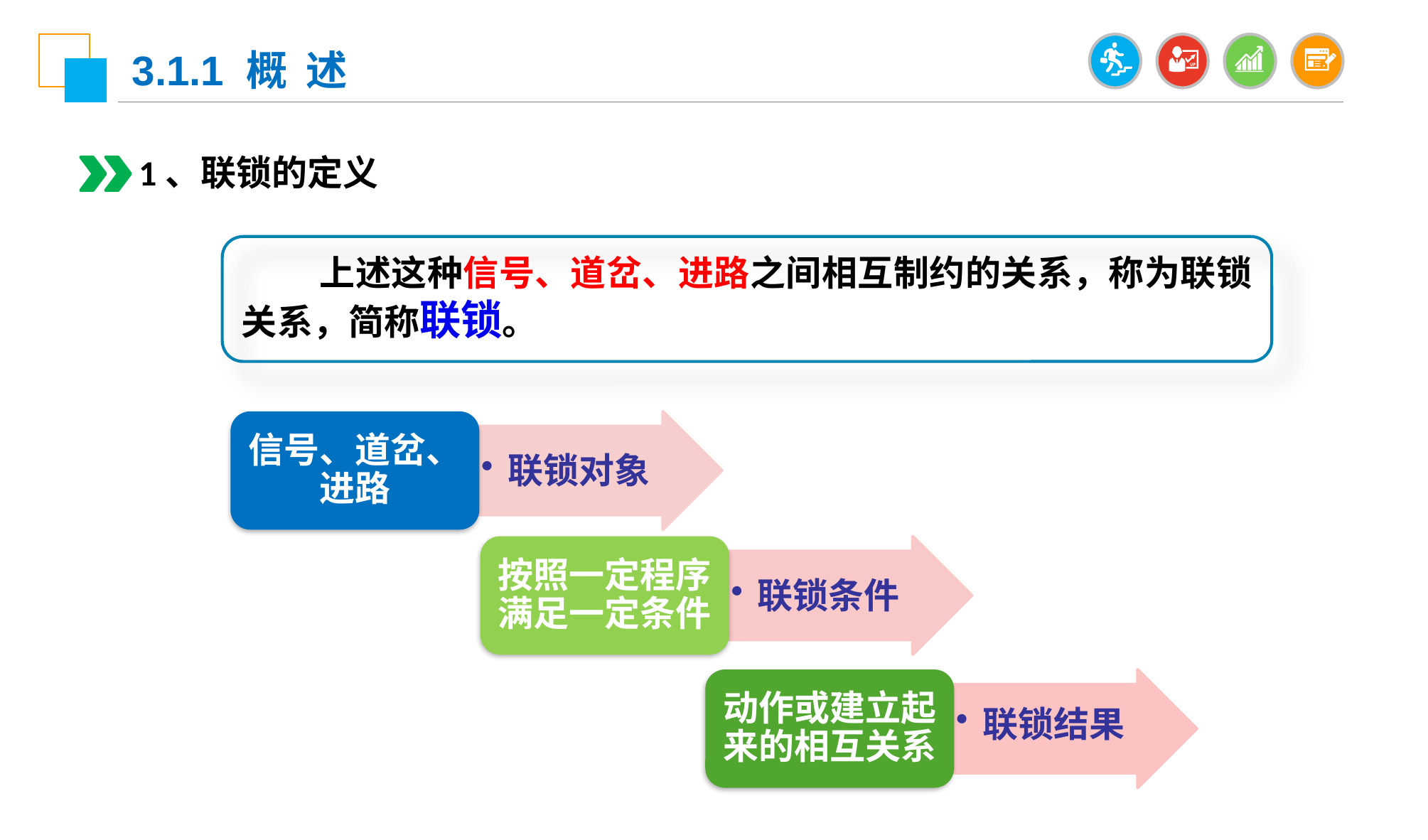

3.1.1 概  述
1、联锁的定义

    上述这种信号、道岔、进路之间相互制约的关系，称为联锁关系，简称联锁。

信号、道岔、进路

联锁对象

按照一定程序满足一定条件

联锁条件

动作或建立起来的相互关系

联锁结果